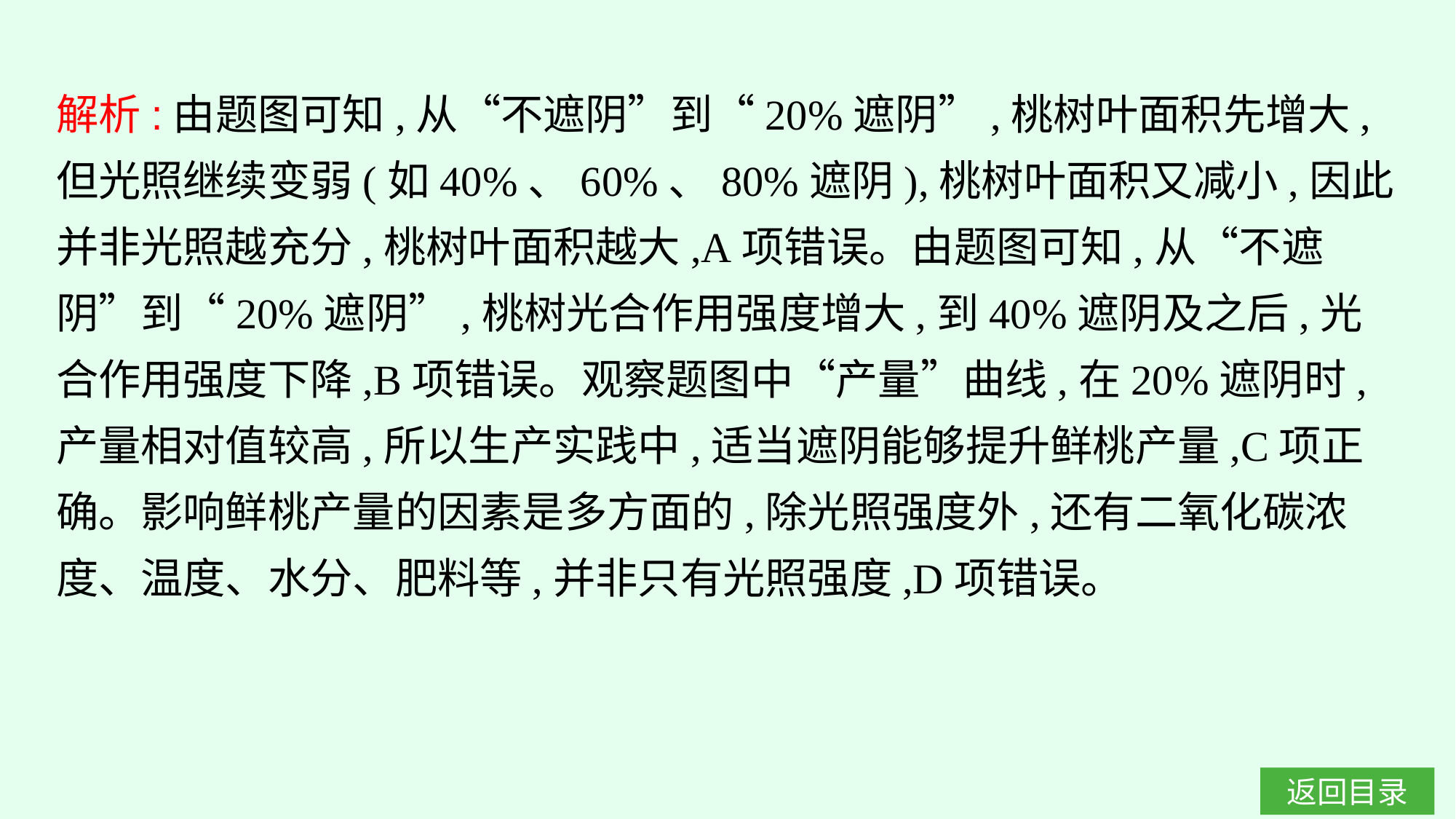

解析:由题图可知,从“不遮阴”到“20%遮阴”,桃树叶面积先增大,但光照继续变弱(如40%、60%、80%遮阴),桃树叶面积又减小,因此并非光照越充分,桃树叶面积越大,A项错误。由题图可知,从“不遮阴”到“20%遮阴”,桃树光合作用强度增大,到40%遮阴及之后,光合作用强度下降,B项错误。观察题图中“产量”曲线,在20%遮阴时,产量相对值较高,所以生产实践中,适当遮阴能够提升鲜桃产量,C项正确。影响鲜桃产量的因素是多方面的,除光照强度外,还有二氧化碳浓度、温度、水分、肥料等,并非只有光照强度,D项错误。